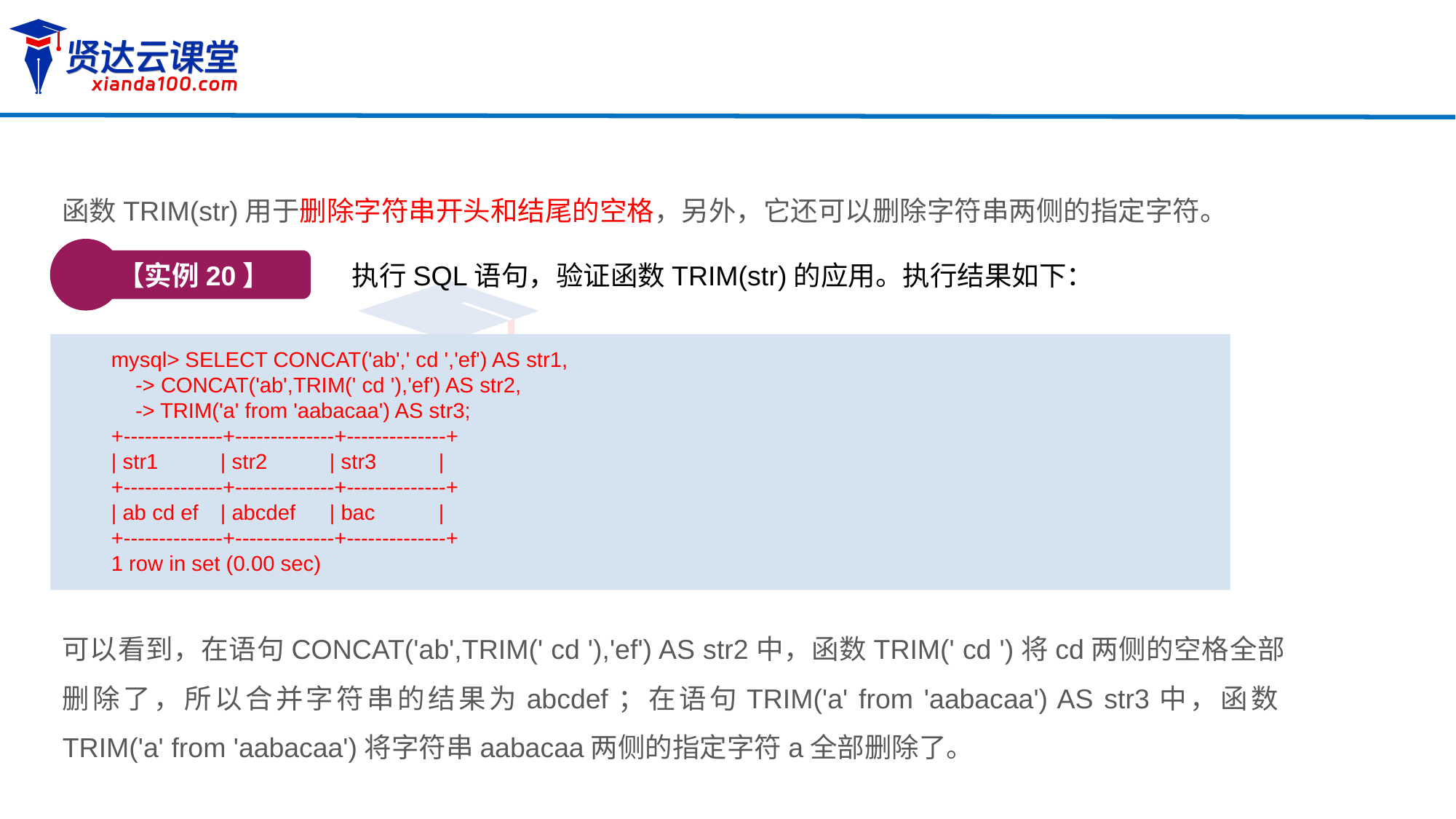

函数TRIM(str)用于删除字符串开头和结尾的空格，另外，它还可以删除字符串两侧的指定字符。

【实例20】
执行SQL语句，验证函数TRIM(str)的应用。执行结果如下：

mysql> SELECT CONCAT('ab',' cd ','ef') AS str1,
    -> CONCAT('ab',TRIM(' cd '),'ef') AS str2,
    -> TRIM('a' from 'aabacaa') AS str3;
+--------------+--------------+--------------+
| str1   	| str2   	| str3 	|
+--------------+--------------+--------------+
| ab cd ef	| abcdef	| bac 	|
+--------------+--------------+--------------+
1 row in set (0.00 sec)
可以看到，在语句CONCAT('ab',TRIM(' cd '),'ef') AS str2中，函数TRIM(' cd ')将cd两侧的空格全部删除了，所以合并字符串的结果为abcdef；在语句TRIM('a' from 'aabacaa') AS str3中，函数TRIM('a' from 'aabacaa')将字符串aabacaa两侧的指定字符a全部删除了。